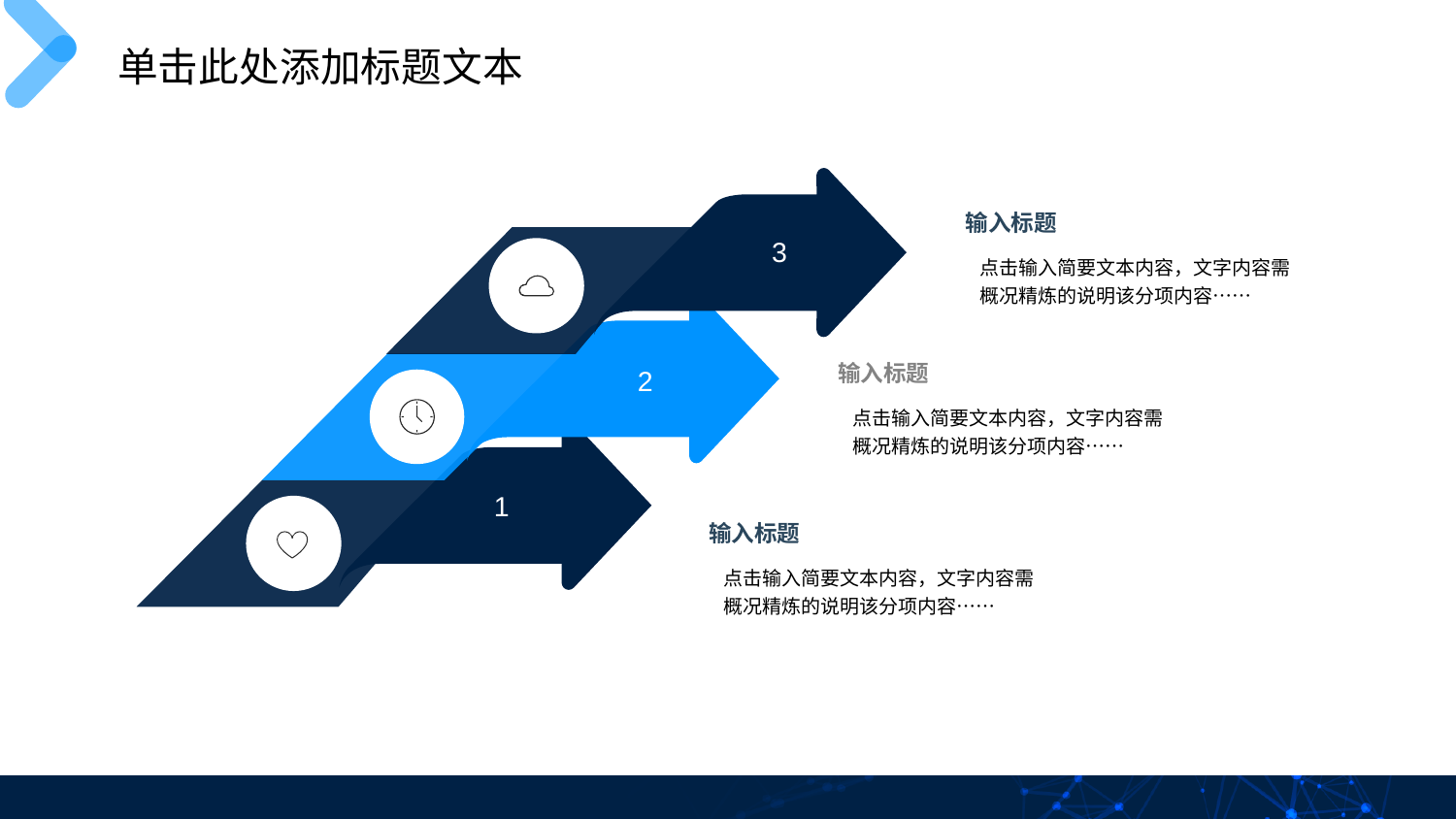

单击此处添加标题文本

3

输入标题
点击输入简要文本内容，文字内容需概况精炼的说明该分项内容……

2

输入标题
点击输入简要文本内容，文字内容需概况精炼的说明该分项内容……

1

输入标题
点击输入简要文本内容，文字内容需概况精炼的说明该分项内容……